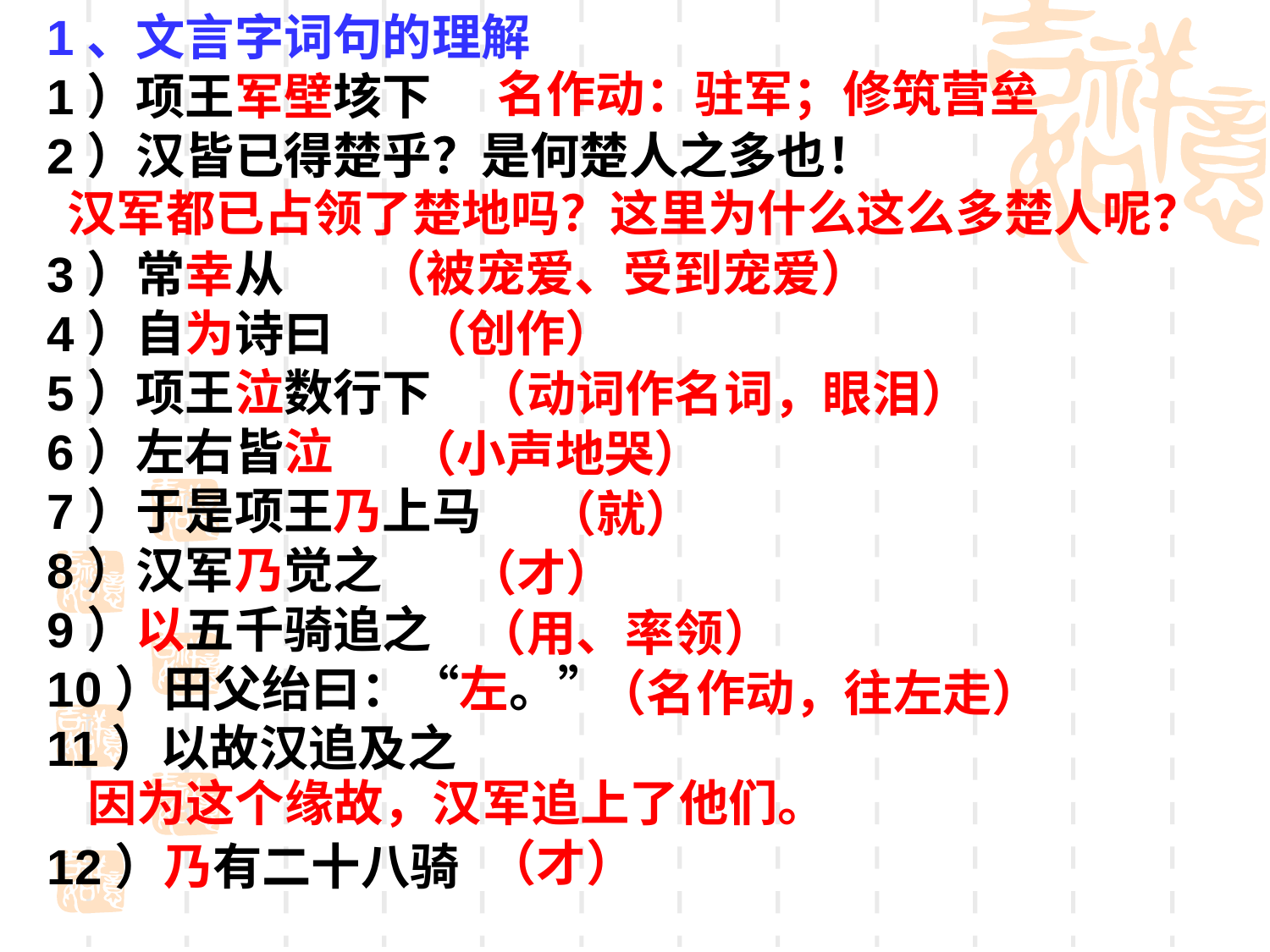

1、文言字词句的理解
1）项王军壁垓下
2）汉皆已得楚乎？是何楚人之多也！

3）常幸从
4）自为诗曰
5）项王泣数行下
6）左右皆泣
7）于是项王乃上马
8）汉军乃觉之
9）以五千骑追之
10）田父绐曰：“左。”
11）以故汉追及之

12）乃有二十八骑
名作动：驻军；修筑营垒

汉军都已占领了楚地吗？这里为什么这么多楚人呢？
（被宠爱、受到宠爱）

（创作）
（动词作名词，眼泪）

（小声地哭）

（就）

（才）

（用、率领）

（名作动，往左走）

因为这个缘故，汉军追上了他们。
（才）